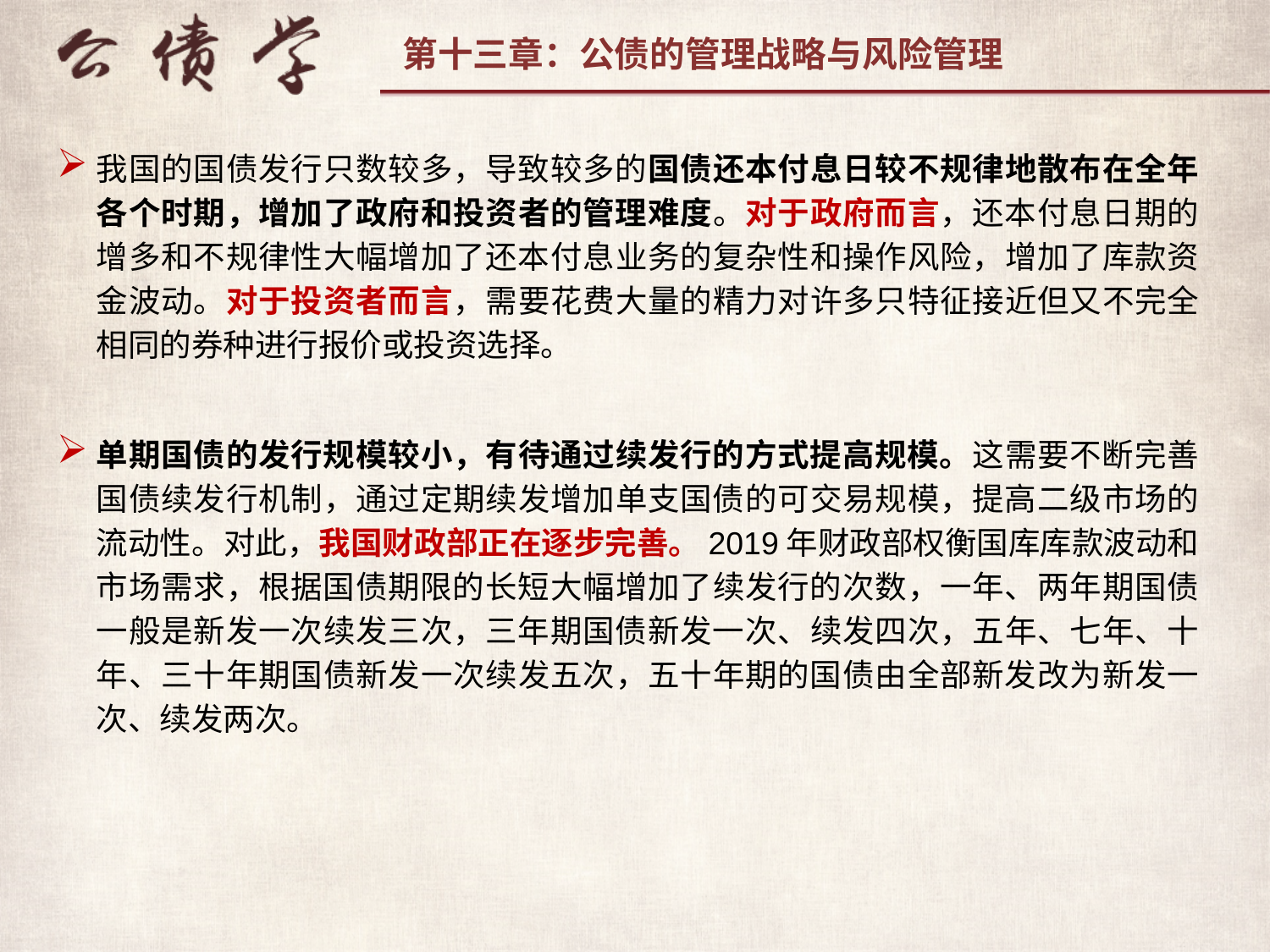

我国的国债发行只数较多，导致较多的国债还本付息日较不规律地散布在全年各个时期，增加了政府和投资者的管理难度。对于政府而言，还本付息日期的增多和不规律性大幅增加了还本付息业务的复杂性和操作风险，增加了库款资金波动。对于投资者而言，需要花费大量的精力对许多只特征接近但又不完全相同的券种进行报价或投资选择。

单期国债的发行规模较小，有待通过续发行的方式提高规模。这需要不断完善国债续发行机制，通过定期续发增加单支国债的可交易规模，提高二级市场的流动性。对此，我国财政部正在逐步完善。2019年财政部权衡国库库款波动和市场需求，根据国债期限的长短大幅增加了续发行的次数，一年、两年期国债一般是新发一次续发三次，三年期国债新发一次、续发四次，五年、七年、十年、三十年期国债新发一次续发五次，五十年期的国债由全部新发改为新发一次、续发两次。
26